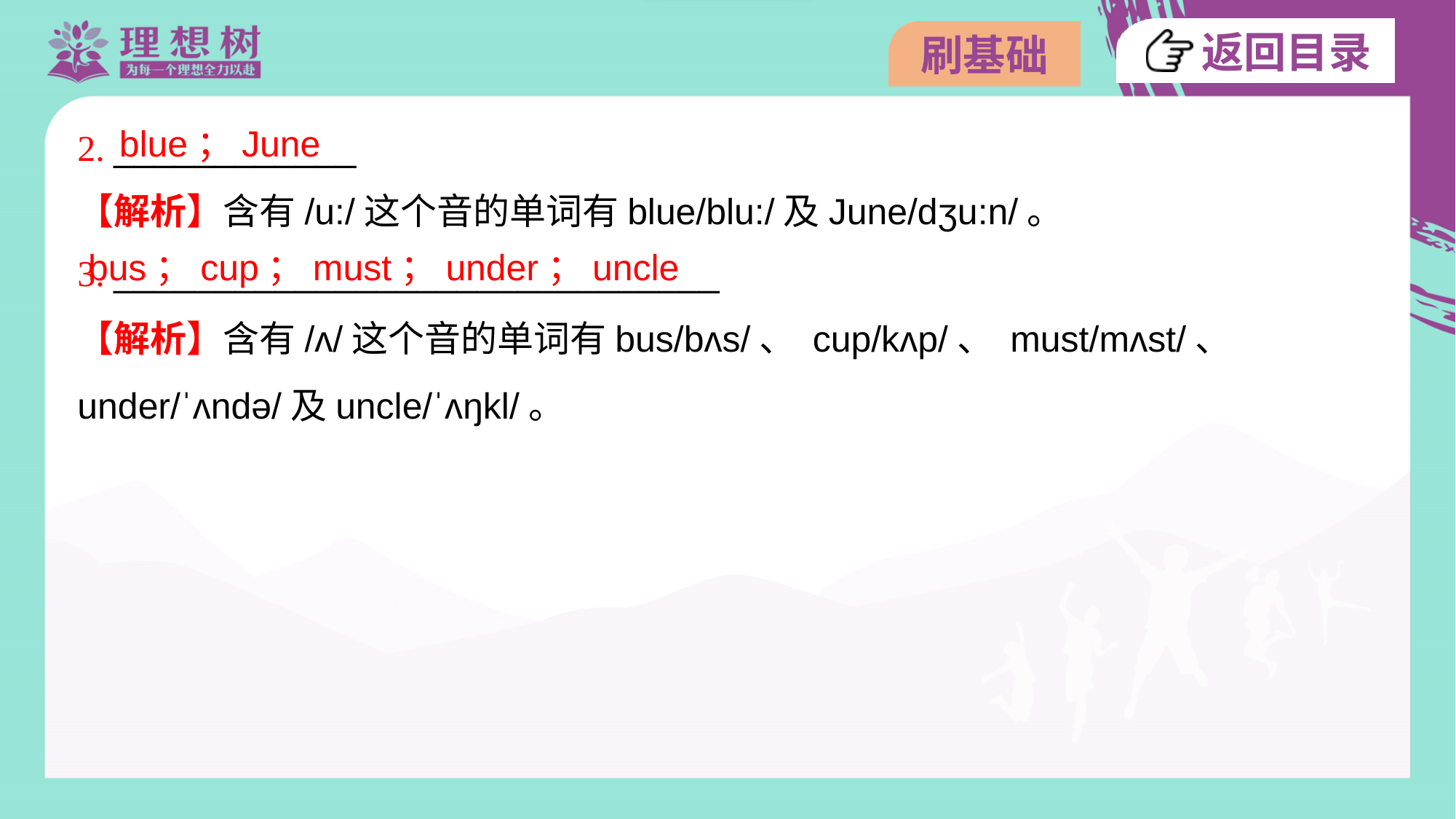

blue；June
2. ____________
【解析】含有/u:/这个音的单词有blue/blu:/及June/dʒu:n/。
bus；cup；must；under；uncle
3. ______________________________
【解析】含有/ʌ/这个音的单词有bus/bʌs/、 cup/kʌp/、 must/mʌst/、
under/ˈʌndə/及uncle/ˈʌŋkl/。